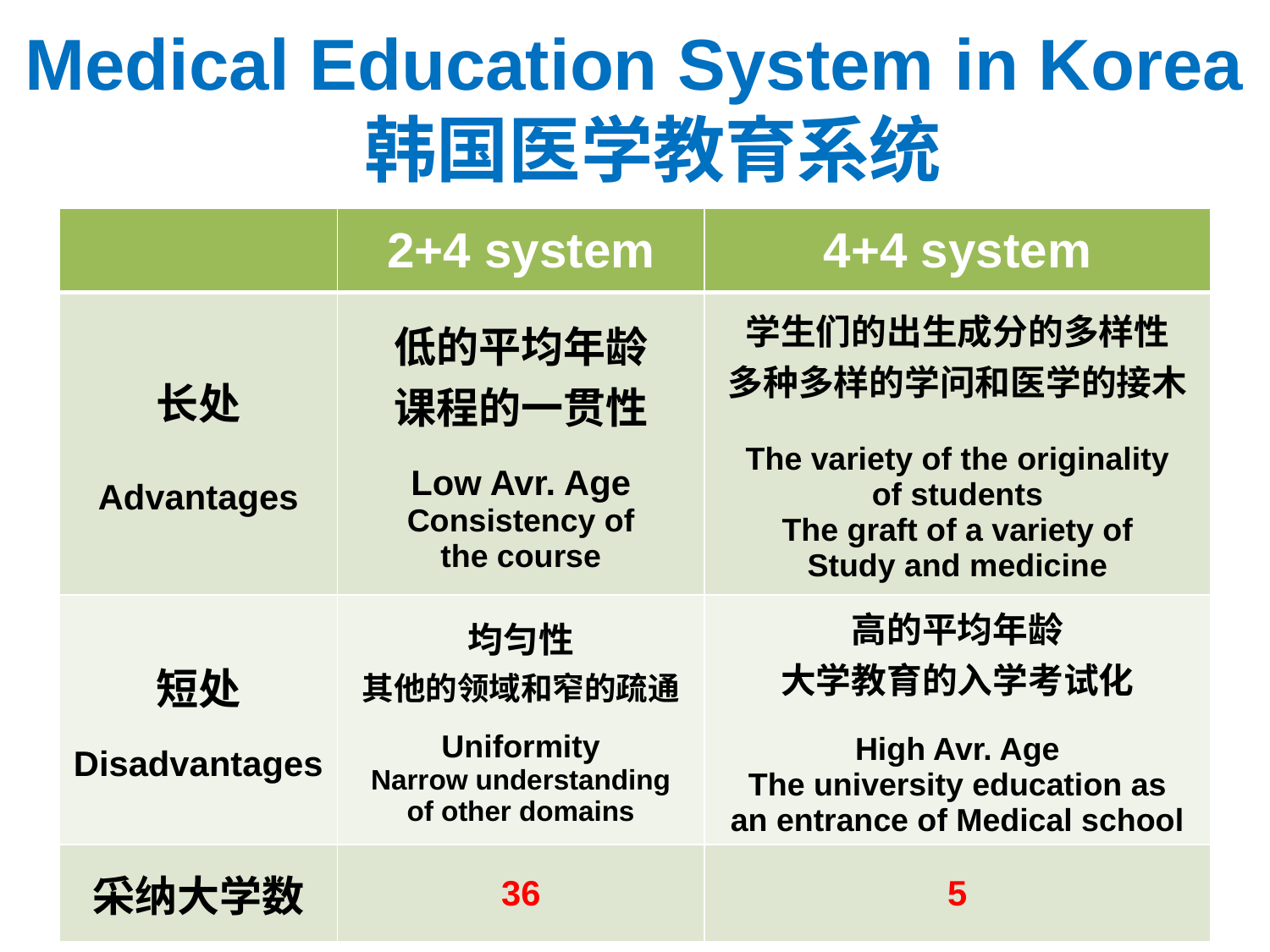

# Medical Education System in Korea 韩国医学教育系统
|  | 2+4 system | 4+4 system |
| --- | --- | --- |
| 长处 Advantages | 低的平均年龄 课程的一贯性 Low Avr. Age Consistency of the course | 学生们的出生成分的多样性 多种多样的学问和医学的接木 The variety of the originality of students The graft of a variety of Study and medicine |
| 短处 Disadvantages | 均匀性 其他的领域和窄的疏通 Uniformity Narrow understanding of other domains | 高的平均年龄 大学教育的入学考试化 High Avr. Age The university education as an entrance of Medical school |
| 采纳大学数 | 36 | 5 |